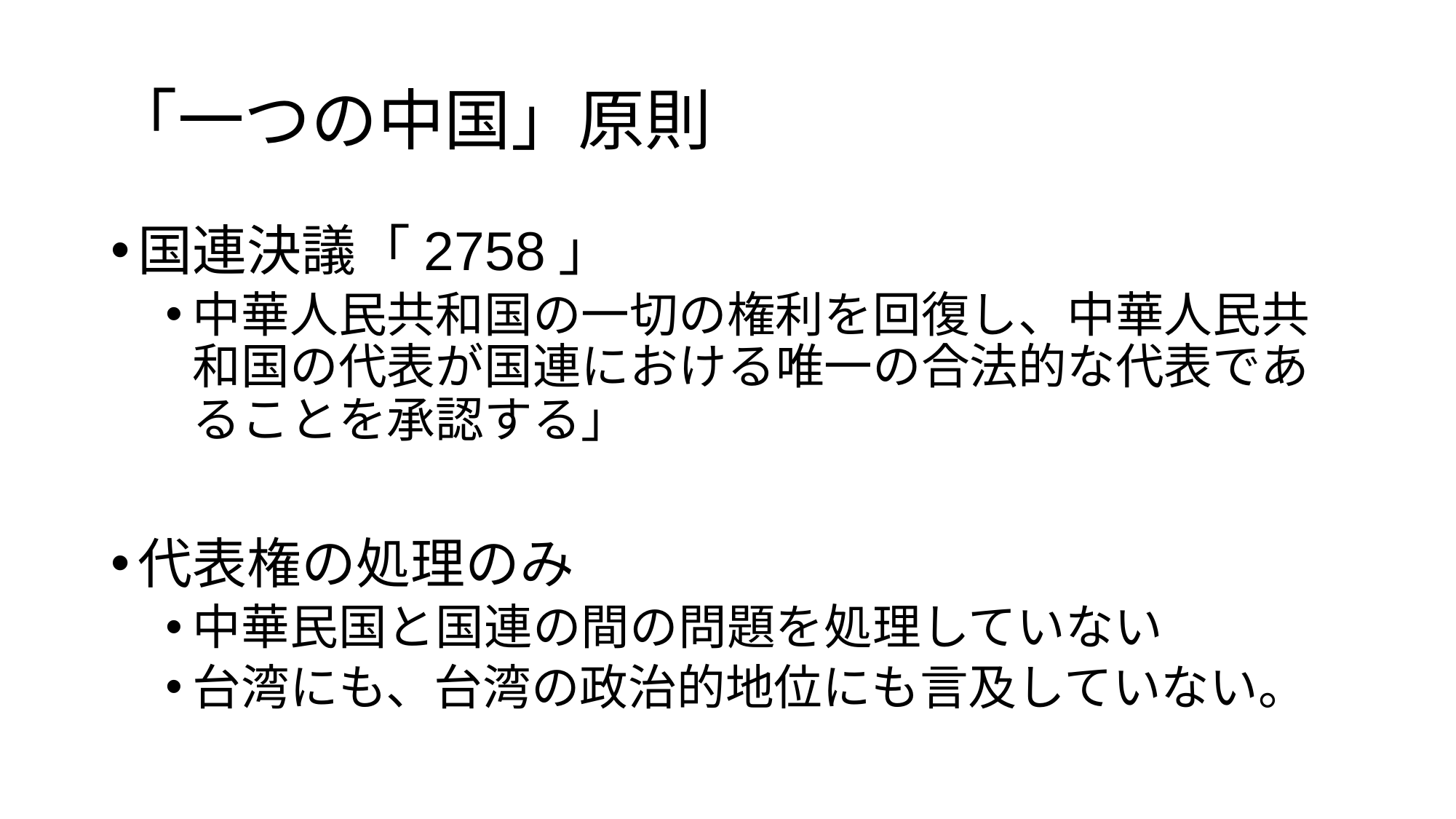

# 「一つの中国」原則
国連決議「2758」
中華人民共和国の一切の権利を回復し、中華人民共和国の代表が国連における唯一の合法的な代表であることを承認する」

代表権の処理のみ
中華民国と国連の間の問題を処理していない
台湾にも、台湾の政治的地位にも言及していない。